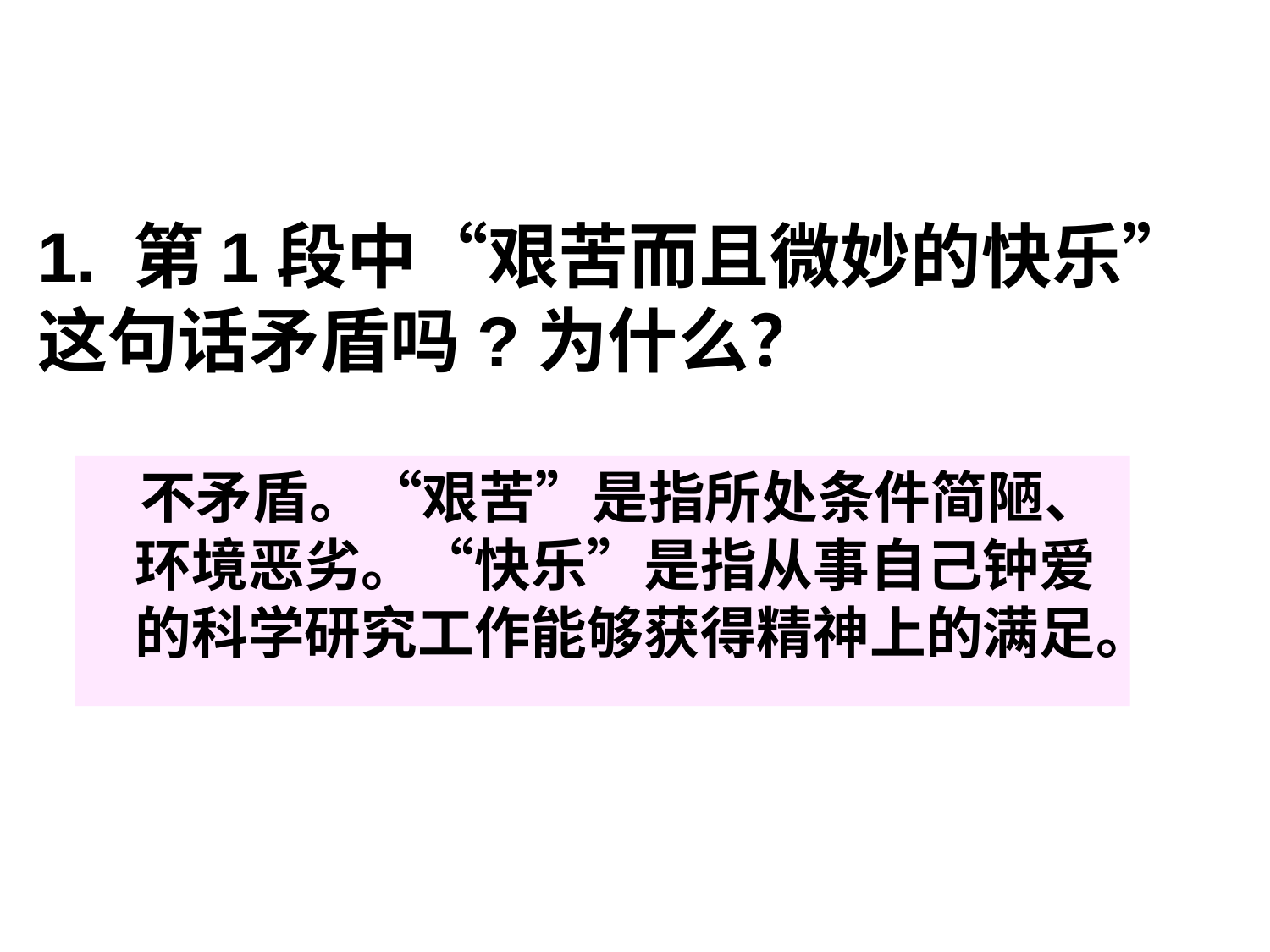

# 1. 第1段中“艰苦而且微妙的快乐”这句话矛盾吗?为什么？
   不矛盾。“艰苦”是指所处条件简陋、环境恶劣。“快乐”是指从事自己钟爱的科学研究工作能够获得精神上的满足。